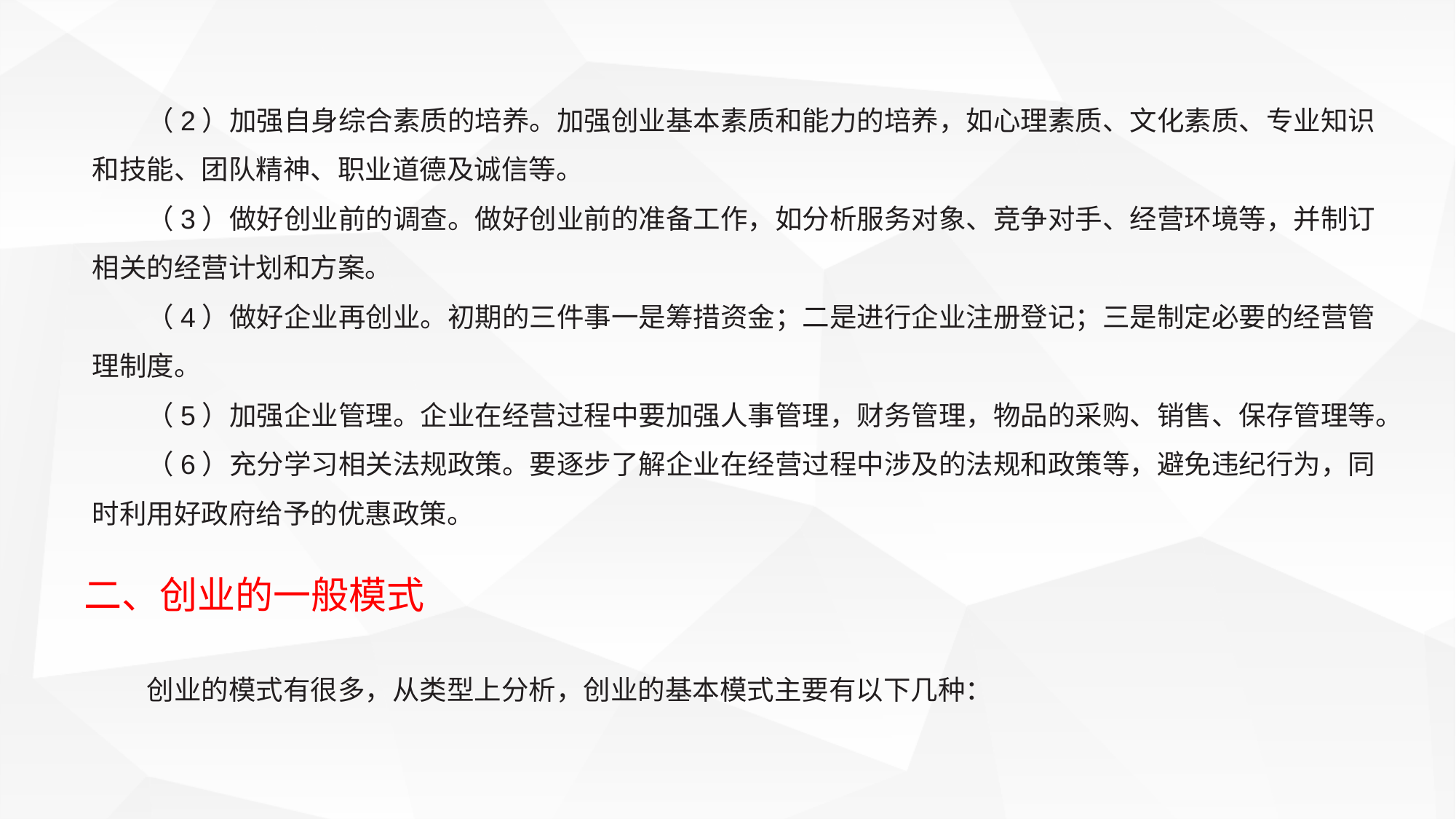

（2）加强自身综合素质的培养。加强创业基本素质和能力的培养，如心理素质、文化素质、专业知识和技能、团队精神、职业道德及诚信等。
（3）做好创业前的调查。做好创业前的准备工作，如分析服务对象、竞争对手、经营环境等，并制订相关的经营计划和方案。
（4）做好企业再创业。初期的三件事一是筹措资金；二是进行企业注册登记；三是制定必要的经营管理制度。
（5）加强企业管理。企业在经营过程中要加强人事管理，财务管理，物品的采购、销售、保存管理等。
（6）充分学习相关法规政策。要逐步了解企业在经营过程中涉及的法规和政策等，避免违纪行为，同时利用好政府给予的优惠政策。
二、创业的一般模式
创业的模式有很多，从类型上分析，创业的基本模式主要有以下几种：